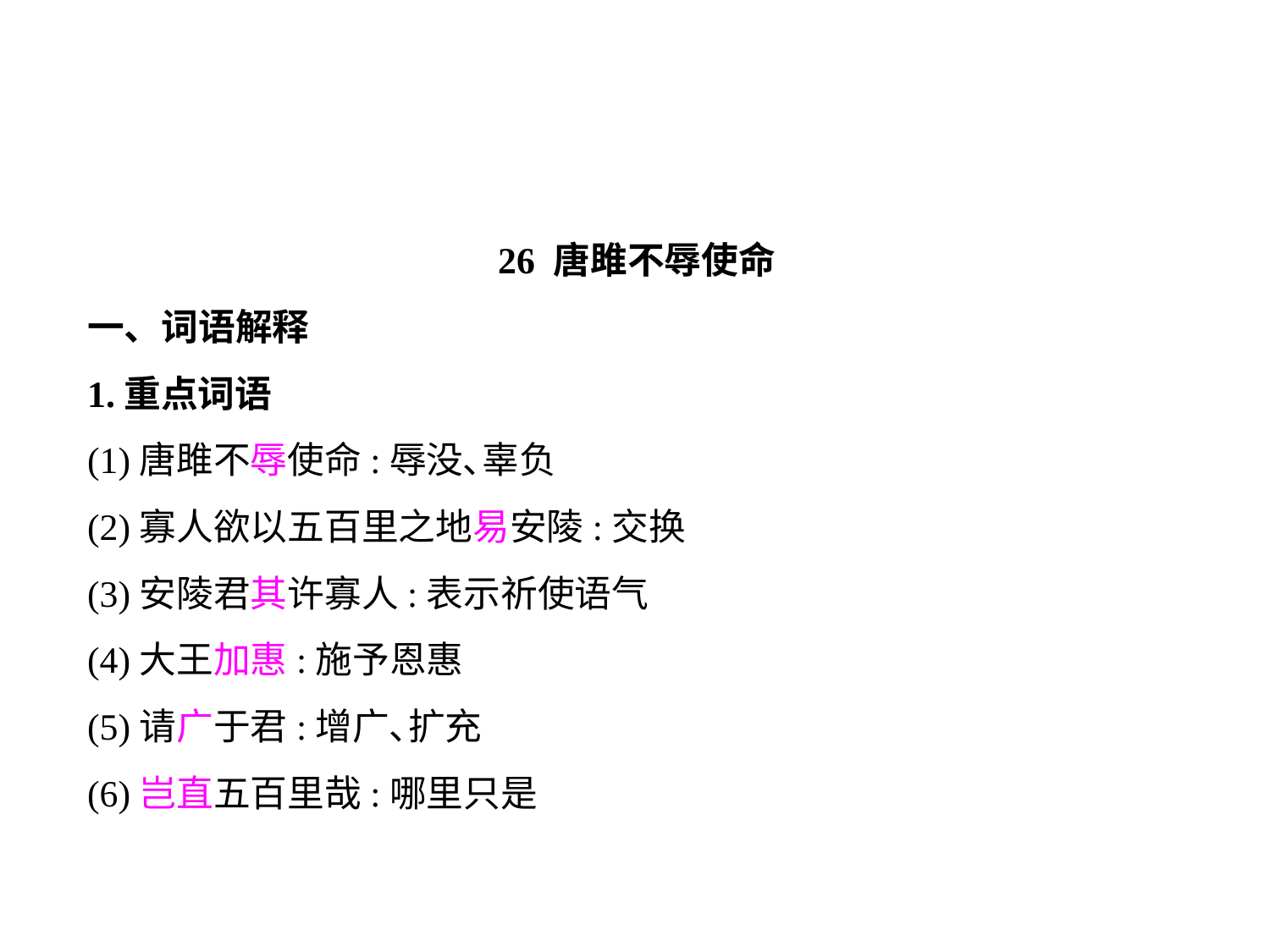

26 唐雎不辱使命
一、词语解释
1.重点词语
(1)唐雎不辱使命:辱没､辜负
(2)寡人欲以五百里之地易安陵:交换
(3)安陵君其许寡人:表示祈使语气
(4)大王加惠:施予恩惠
(5)请广于君:增广､扩充
(6)岂直五百里哉:哪里只是